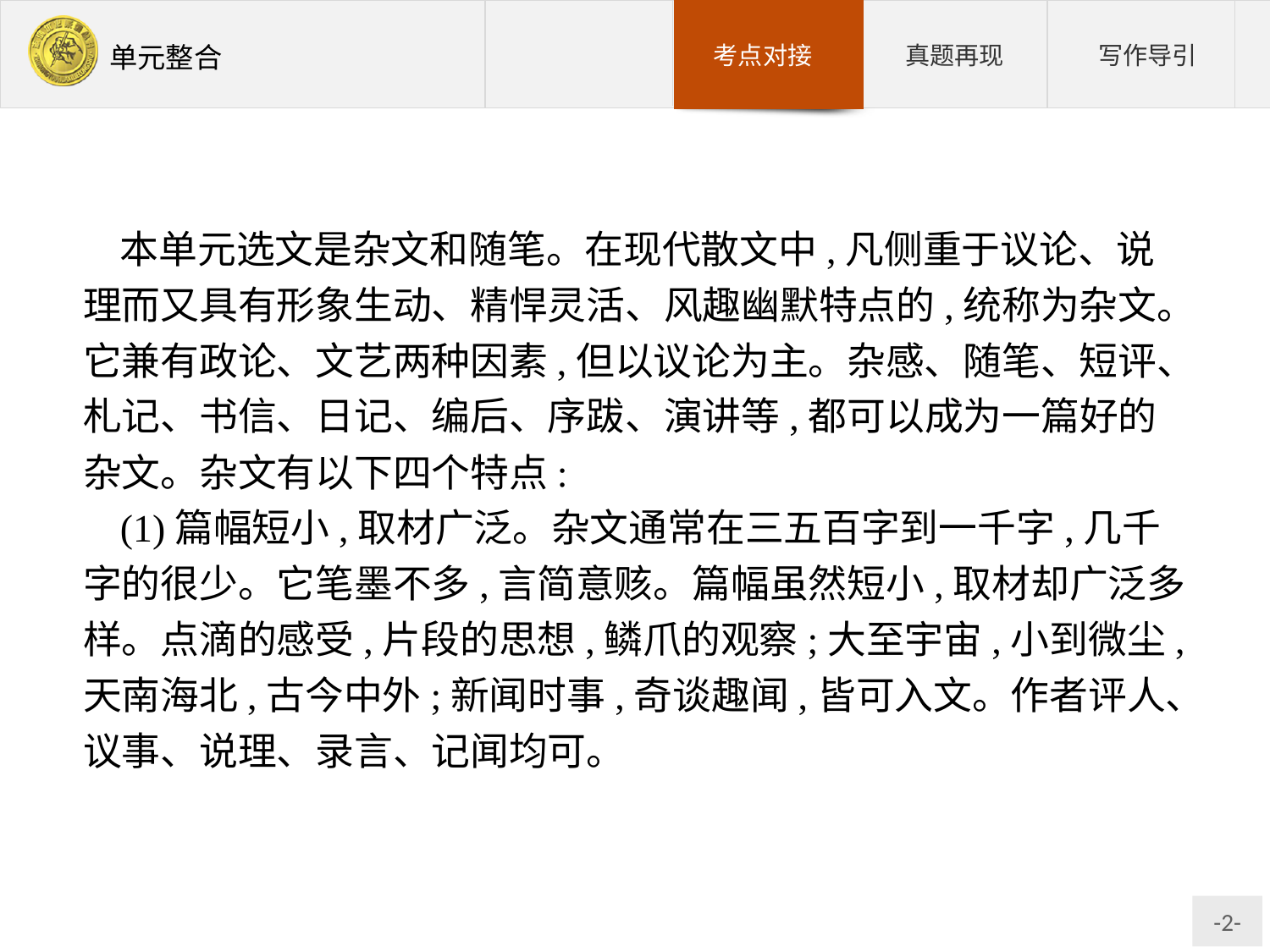

本单元选文是杂文和随笔。在现代散文中,凡侧重于议论、说理而又具有形象生动、精悍灵活、风趣幽默特点的,统称为杂文。它兼有政论、文艺两种因素,但以议论为主。杂感、随笔、短评、札记、书信、日记、编后、序跋、演讲等,都可以成为一篇好的杂文。杂文有以下四个特点:
(1)篇幅短小,取材广泛。杂文通常在三五百字到一千字,几千字的很少。它笔墨不多,言简意赅。篇幅虽然短小,取材却广泛多样。点滴的感受,片段的思想,鳞爪的观察;大至宇宙,小到微尘,天南海北,古今中外;新闻时事,奇谈趣闻,皆可入文。作者评人、议事、说理、录言、记闻均可。